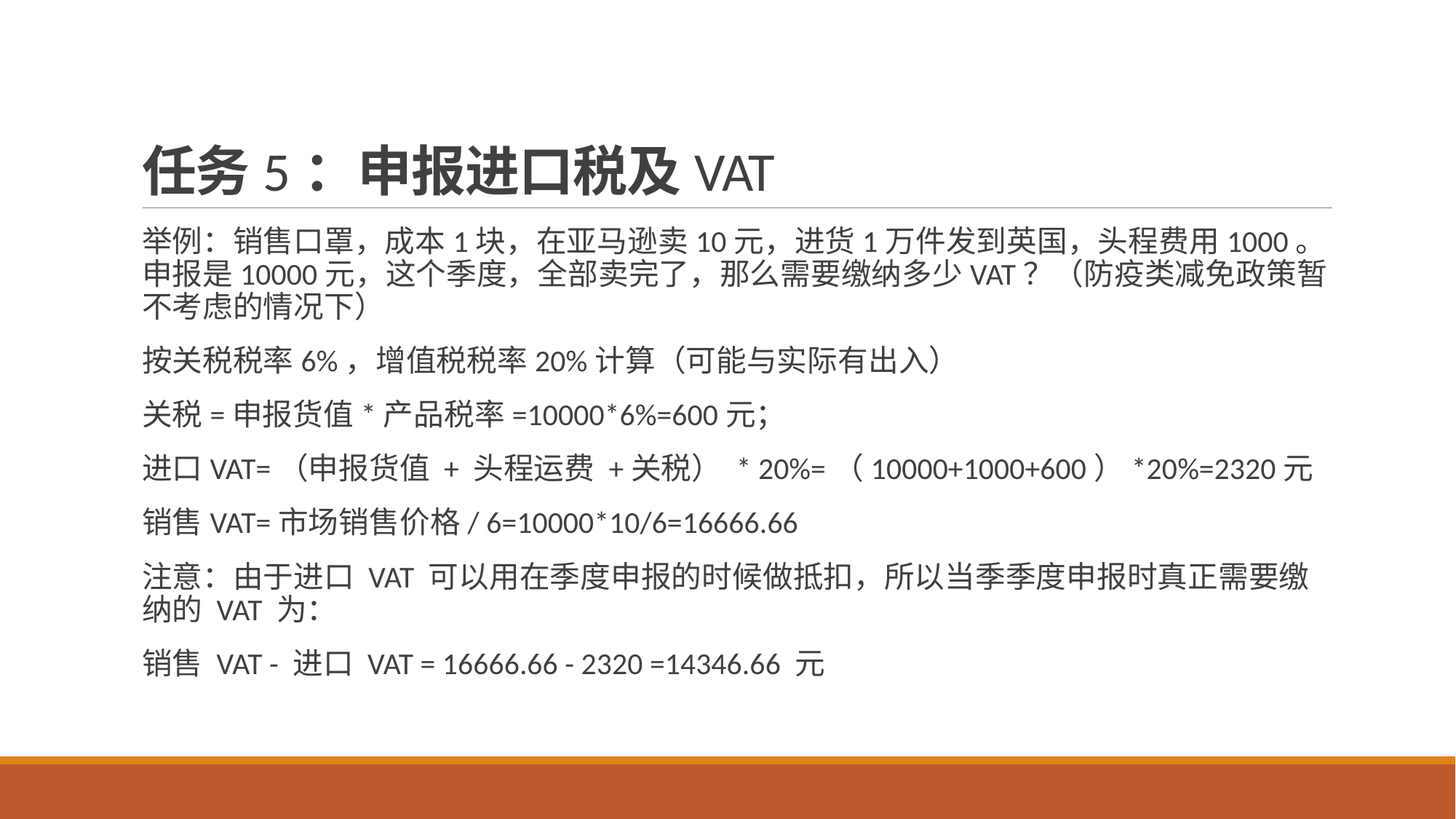

# 任务5：申报进口税及VAT
举例：销售口罩，成本1块，在亚马逊卖10元，进货1万件发到英国，头程费用1000。申报是10000元，这个季度，全部卖完了，那么需要缴纳多少VAT？（防疫类减免政策暂不考虑的情况下）
按关税税率6%，增值税税率20%计算（可能与实际有出入）
关税=申报货值*产品税率=10000*6%=600元；
进口VAT=（申报货值 + 头程运费 +关税） * 20%=（10000+1000+600）*20%=2320元
销售VAT=市场销售价格/ 6=10000*10/6=16666.66
注意：由于进口 VAT 可以用在季度申报的时候做抵扣，所以当季季度申报时真正需要缴纳的 VAT 为：
销售 VAT - 进口 VAT = 16666.66 - 2320 =14346.66 元